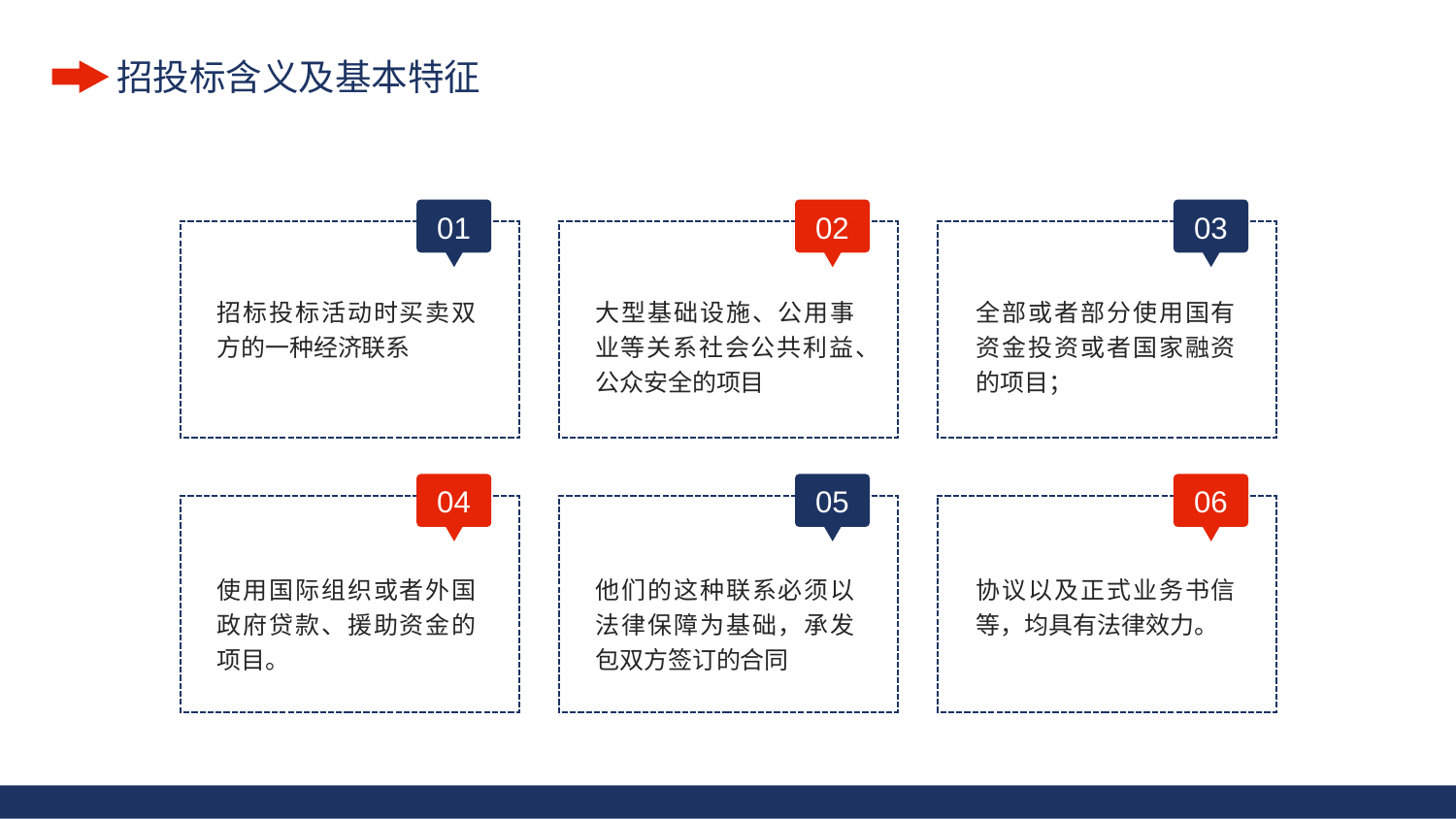

01

招标投标活动时买卖双方的一种经济联系
02

大型基础设施、公用事业等关系社会公共利益、公众安全的项目

03

全部或者部分使用国有资金投资或者国家融资的项目；
04

使用国际组织或者外国政府贷款、援助资金的项目。
05

他们的这种联系必须以法律保障为基础，承发包双方签订的合同
06

协议以及正式业务书信等，均具有法律效力。